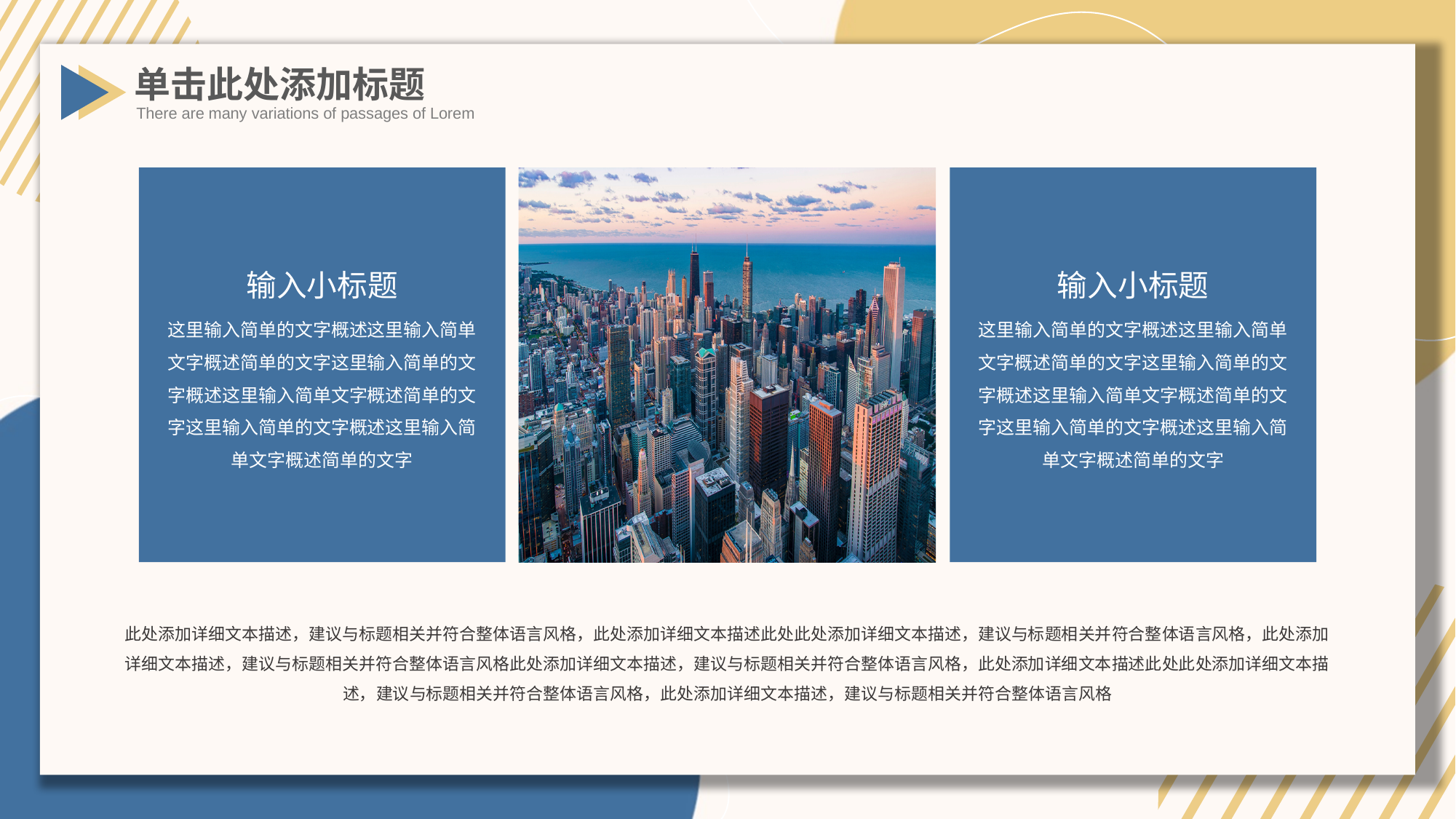

单击此处添加标题

There are many variations of passages of Lorem

输入小标题
这里输入简单的文字概述这里输入简单文字概述简单的文字这里输入简单的文字概述这里输入简单文字概述简单的文字这里输入简单的文字概述这里输入简单文字概述简单的文字
输入小标题
这里输入简单的文字概述这里输入简单文字概述简单的文字这里输入简单的文字概述这里输入简单文字概述简单的文字这里输入简单的文字概述这里输入简单文字概述简单的文字

此处添加详细文本描述，建议与标题相关并符合整体语言风格，此处添加详细文本描述此处此处添加详细文本描述，建议与标题相关并符合整体语言风格，此处添加详细文本描述，建议与标题相关并符合整体语言风格此处添加详细文本描述，建议与标题相关并符合整体语言风格，此处添加详细文本描述此处此处添加详细文本描述，建议与标题相关并符合整体语言风格，此处添加详细文本描述，建议与标题相关并符合整体语言风格